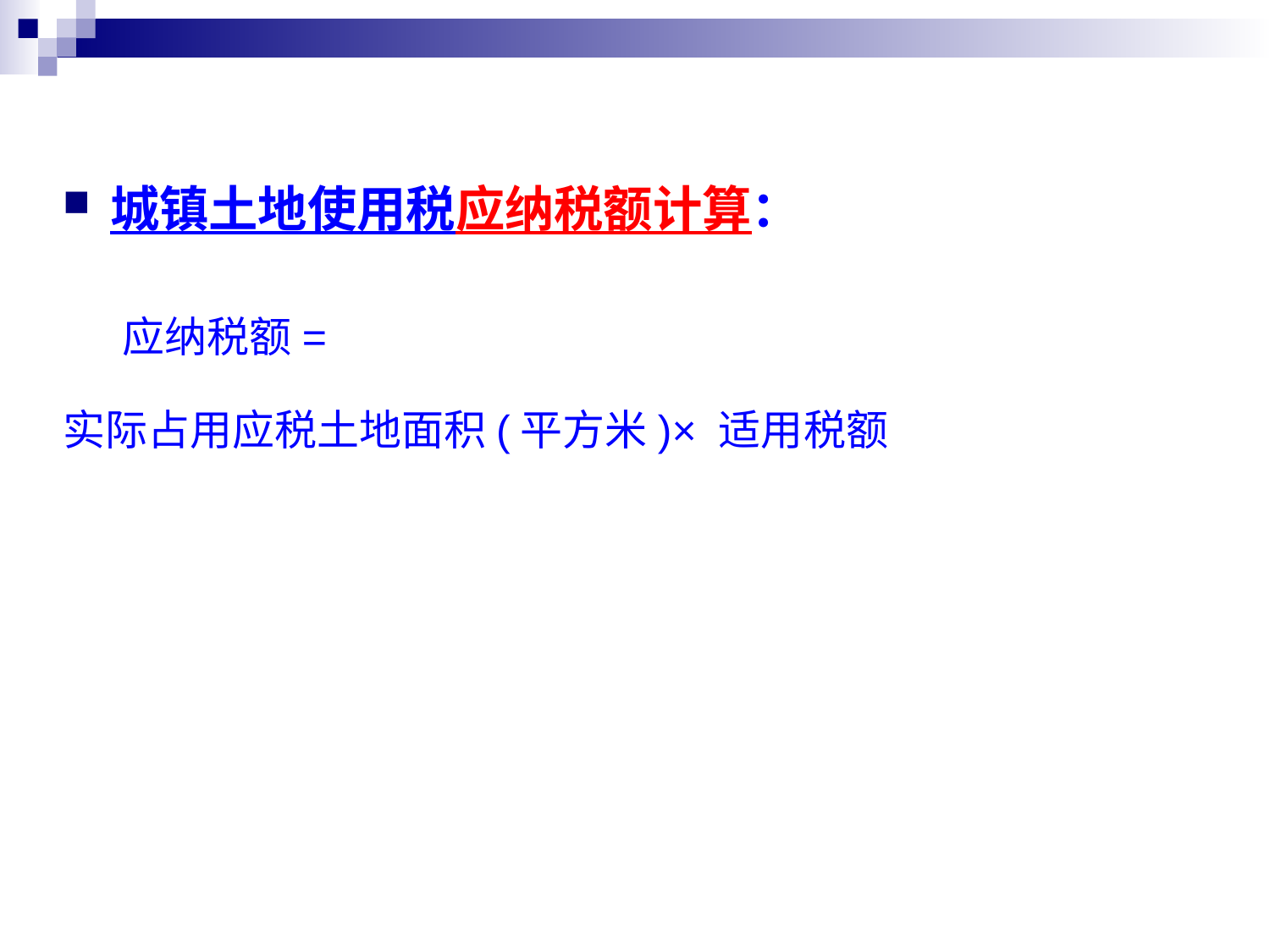

城镇土地使用税应纳税额计算：
　应纳税额=
实际占用应税土地面积(平方米)× 适用税额